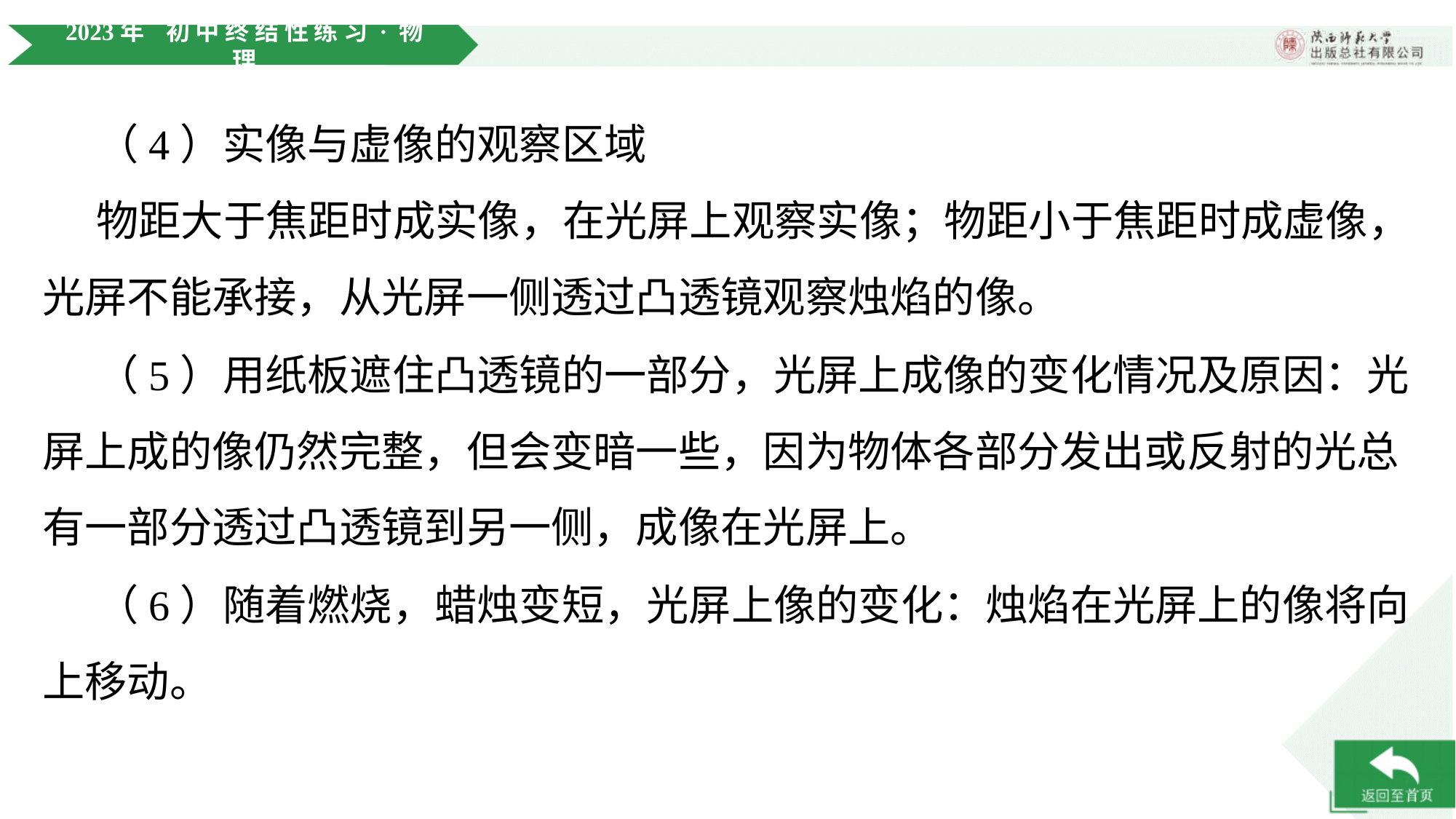

（4）实像与虚像的观察区域
    物距大于焦距时成实像，在光屏上观察实像；物距小于焦距时成虚像，光屏不能承接，从光屏一侧透过凸透镜观察烛焰的像。
    （5）用纸板遮住凸透镜的一部分，光屏上成像的变化情况及原因：光屏上成的像仍然完整，但会变暗一些，因为物体各部分发出或反射的光总有一部分透过凸透镜到另一侧，成像在光屏上。
    （6）随着燃烧，蜡烛变短，光屏上像的变化：烛焰在光屏上的像将向上移动。